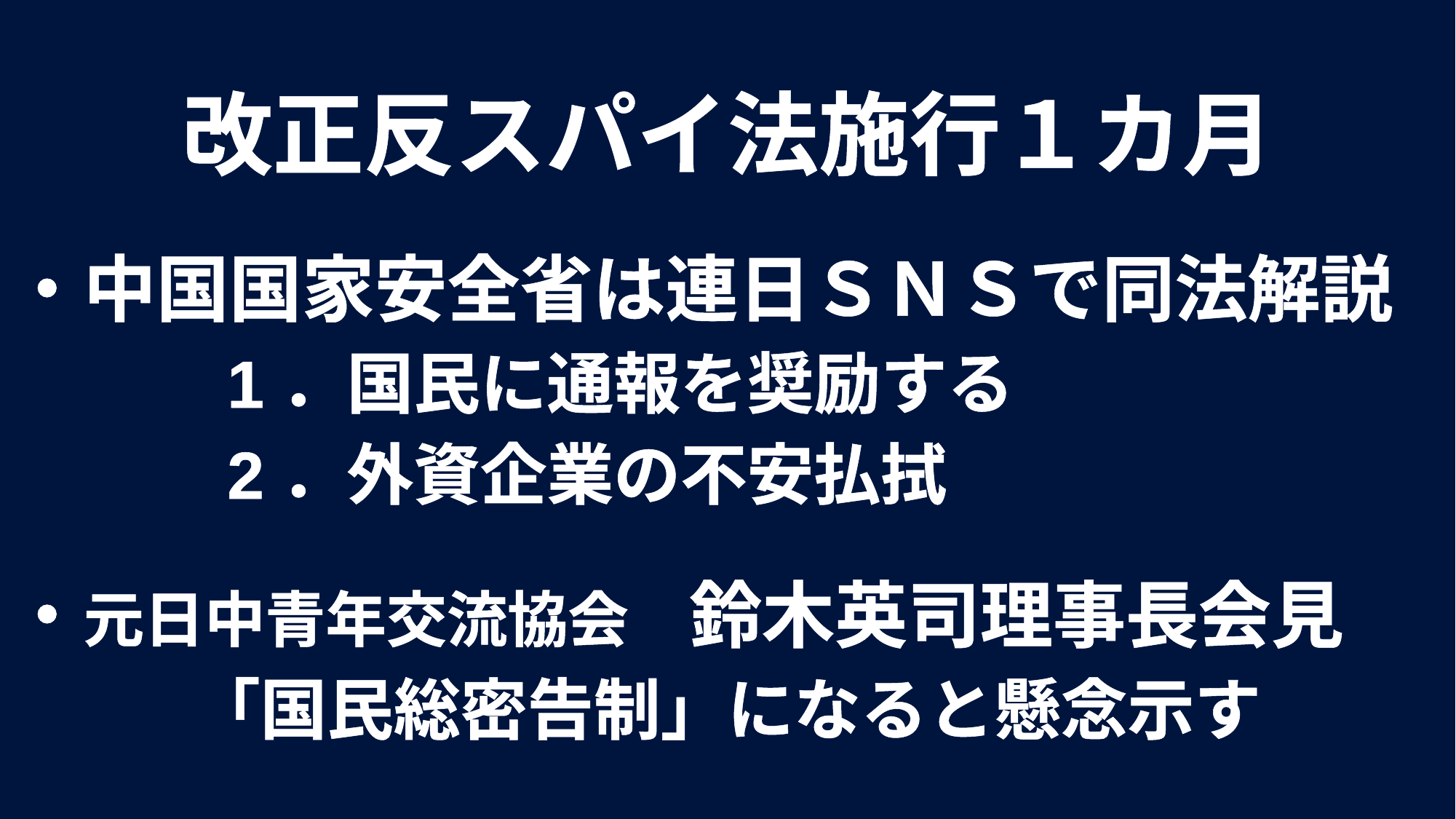

改正反スパイ法施行１カ月
・中国国家安全省は連日ＳＮＳで同法解説
　　　1．国民に通報を奨励する
　　　2．外資企業の不安払拭
・元日中青年交流協会　鈴木英司理事長会見
「国民総密告制」になると懸念示す